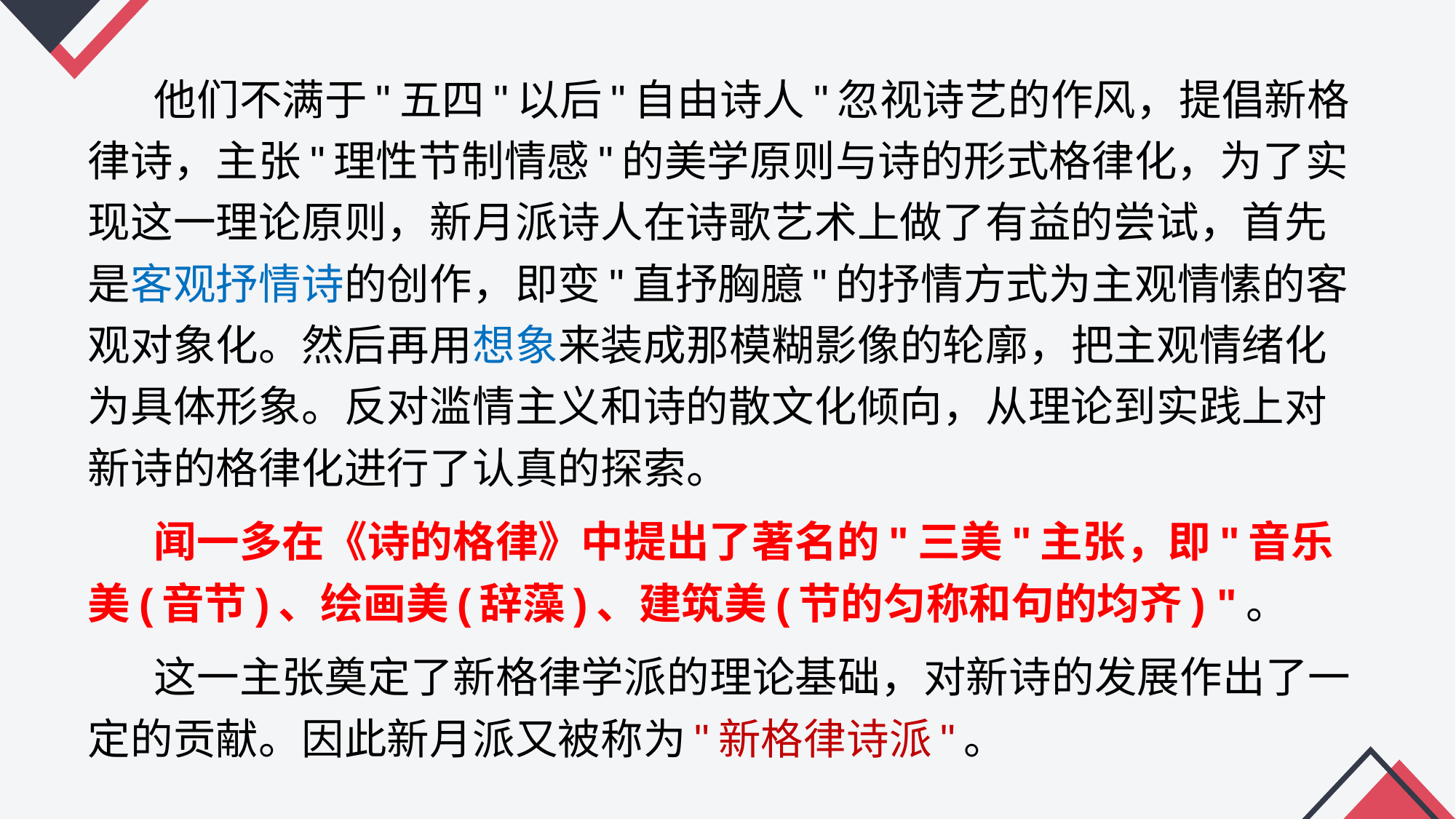

他们不满于"五四"以后"自由诗人"忽视诗艺的作风，提倡新格律诗，主张"理性节制情感"的美学原则与诗的形式格律化，为了实现这一理论原则，新月派诗人在诗歌艺术上做了有益的尝试，首先是客观抒情诗的创作，即变"直抒胸臆"的抒情方式为主观情愫的客观对象化。然后再用想象来装成那模糊影像的轮廓，把主观情绪化为具体形象。反对滥情主义和诗的散文化倾向，从理论到实践上对新诗的格律化进行了认真的探索。
      闻一多在《诗的格律》中提出了著名的"三美"主张，即"音乐美(音节)、绘画美(辞藻)、建筑美(节的匀称和句的均齐) "。
      这一主张奠定了新格律学派的理论基础，对新诗的发展作出了一定的贡献。因此新月派又被称为"新格律诗派"。